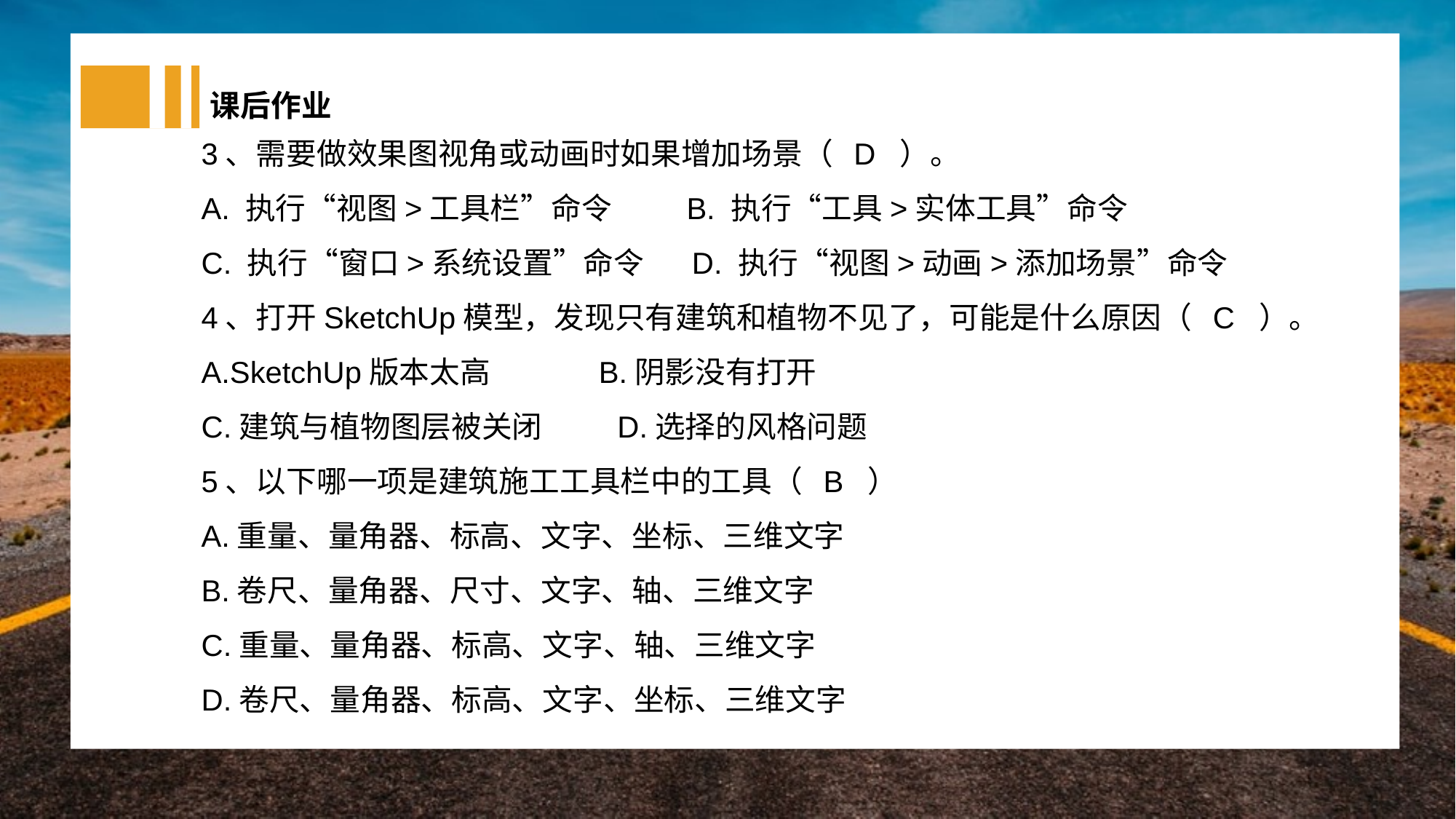

课后作业

3、需要做效果图视角或动画时如果增加场景（  D  ）。
A. 执行“视图>工具栏”命令          B. 执行“工具>实体工具”命令
C. 执行“窗口>系统设置”命令      D. 执行“视图>动画>添加场景”命令
4、打开SketchUp模型，发现只有建筑和植物不见了，可能是什么原因（  C  ）。
A.SketchUp版本太高               B.阴影没有打开
C.建筑与植物图层被关闭          D.选择的风格问题
5、以下哪一项是建筑施工工具栏中的工具（  B  ）
A.重量、量角器、标高、文字、坐标、三维文字
B.卷尺、量角器、尺寸、文字、轴、三维文字
C.重量、量角器、标高、文字、轴、三维文字
D.卷尺、量角器、标高、文字、坐标、三维文字